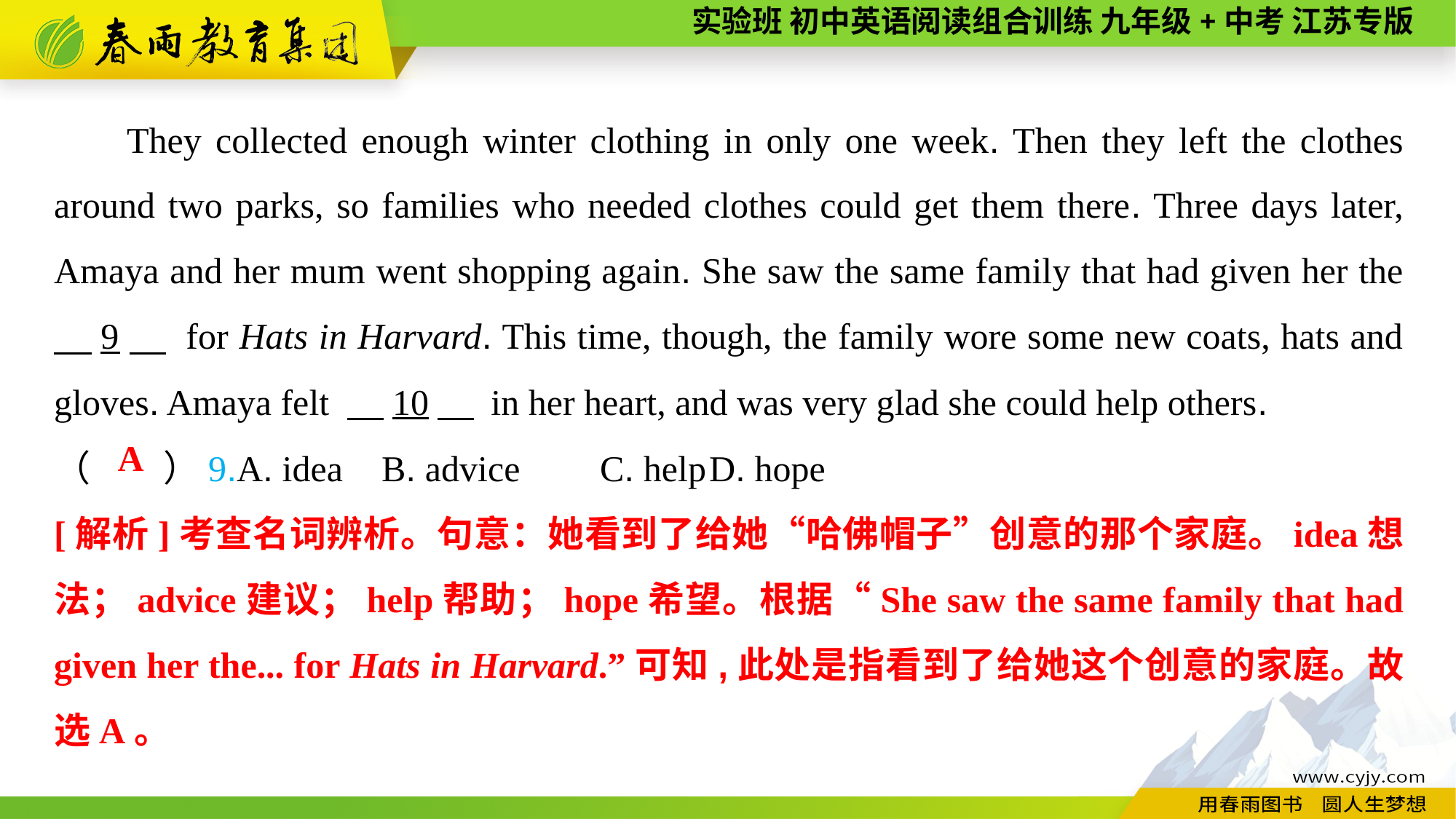

They collected enough winter clothing in only one week. Then they left the clothes around two parks, so families who needed clothes could get them there. Three days later, Amaya and her mum went shopping again. She saw the same family that had given her the 　9　 for Hats in Harvard. This time, though, the family wore some new coats, hats and gloves. Amaya felt 　10　 in her heart, and was very glad she could help others.
（　　）9.A. idea	B. advice	C. help	D. hope
A
[解析]考查名词辨析。句意：她看到了给她“哈佛帽子”创意的那个家庭。idea想法；advice建议；help帮助；hope希望。根据“She saw the same family that had given her the... for Hats in Harvard.”可知,此处是指看到了给她这个创意的家庭。故选A。